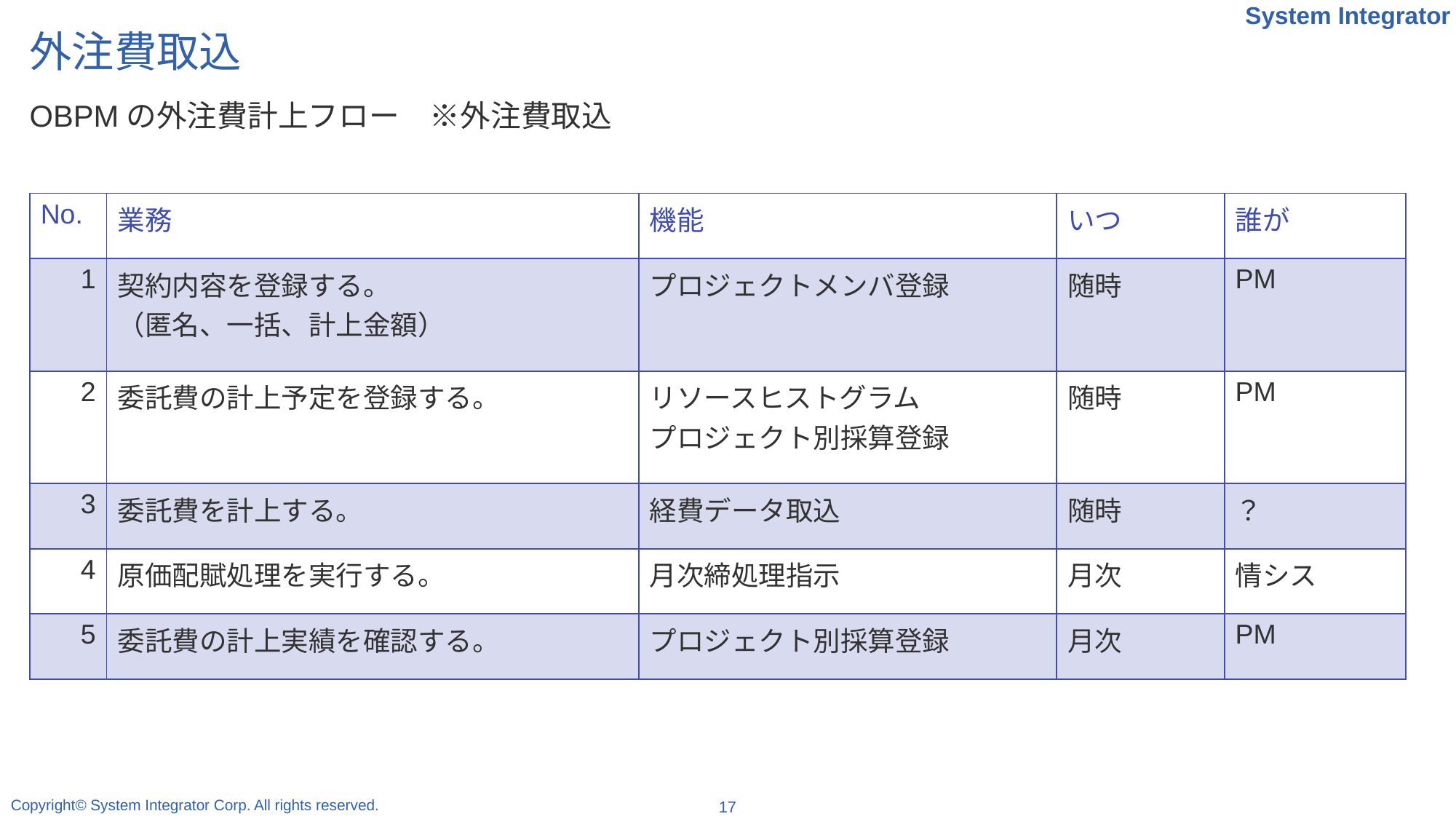

# 外注費取込
OBPMの外注費計上フロー　※外注費取込

| No. | 業務 | 機能 | いつ | 誰が |
| --- | --- | --- | --- | --- |
| 1 | 契約内容を登録する。 （匿名、一括、計上金額） | プロジェクトメンバ登録 | 随時 | PM |
| 2 | 委託費の計上予定を登録する。 | リソースヒストグラム プロジェクト別採算登録 | 随時 | PM |
| 3 | 委託費を計上する。 | 経費データ取込 | 随時 | ？ |
| 4 | 原価配賦処理を実行する。 | 月次締処理指示 | 月次 | 情シス |
| 5 | 委託費の計上実績を確認する。 | プロジェクト別採算登録 | 月次 | PM |